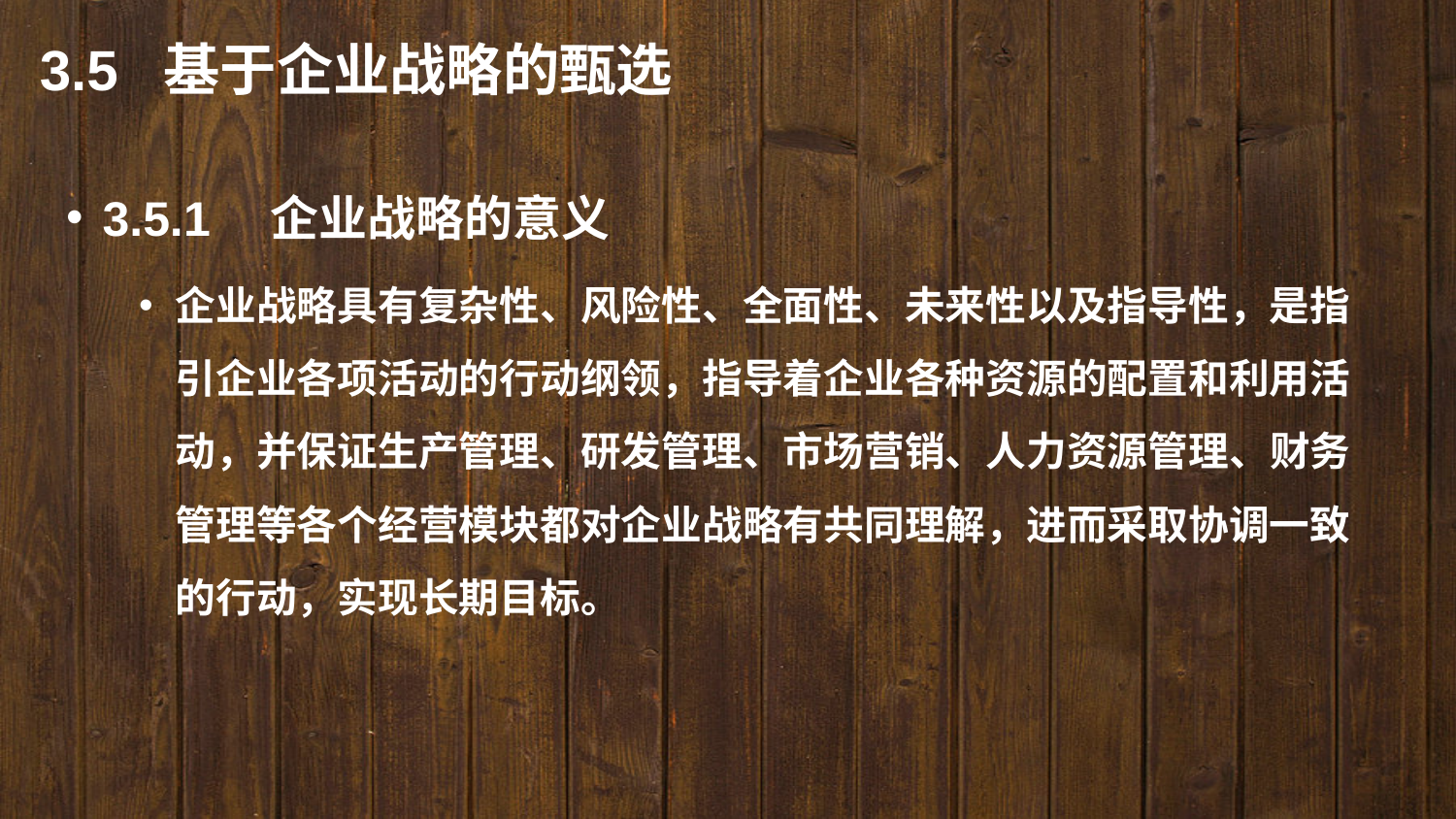

3.5  基于企业战略的甄选
3.5.1　企业战略的意义
企业战略具有复杂性、风险性、全面性、未来性以及指导性，是指引企业各项活动的行动纲领，指导着企业各种资源的配置和利用活动，并保证生产管理、研发管理、市场营销、人力资源管理、财务管理等各个经营模块都对企业战略有共同理解，进而采取协调一致的行动，实现长期目标。